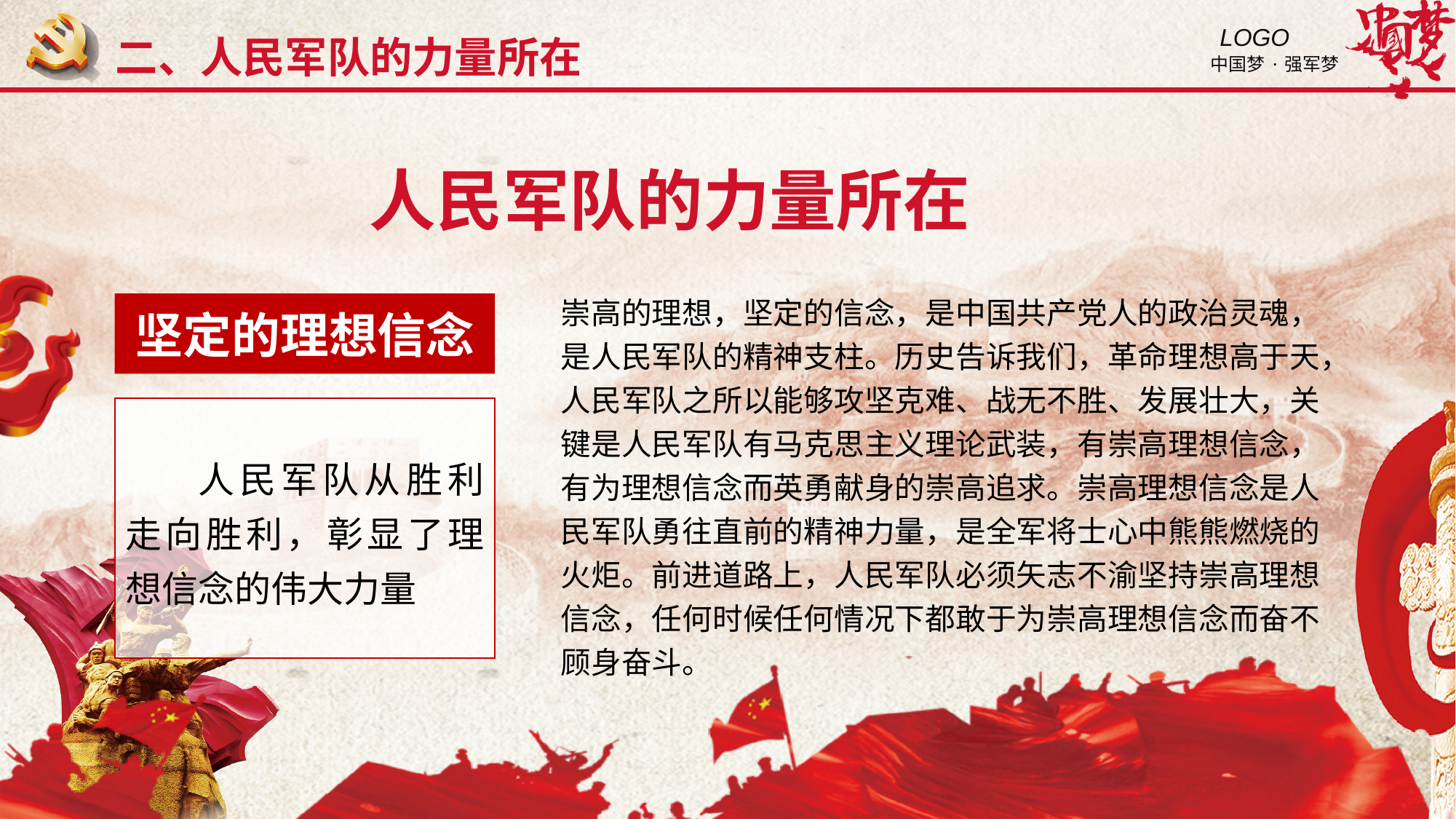

人民军队的力量所在
崇高的理想，坚定的信念，是中国共产党人的政治灵魂，是人民军队的精神支柱。历史告诉我们，革命理想高于天，人民军队之所以能够攻坚克难、战无不胜、发展壮大，关键是人民军队有马克思主义理论武装，有崇高理想信念，有为理想信念而英勇献身的崇高追求。崇高理想信念是人民军队勇往直前的精神力量，是全军将士心中熊熊燃烧的火炬。前进道路上，人民军队必须矢志不渝坚持崇高理想信念，任何时候任何情况下都敢于为崇高理想信念而奋不顾身奋斗。
坚定的理想信念
人民军队从胜利走向胜利，彰显了理想信念的伟大力量